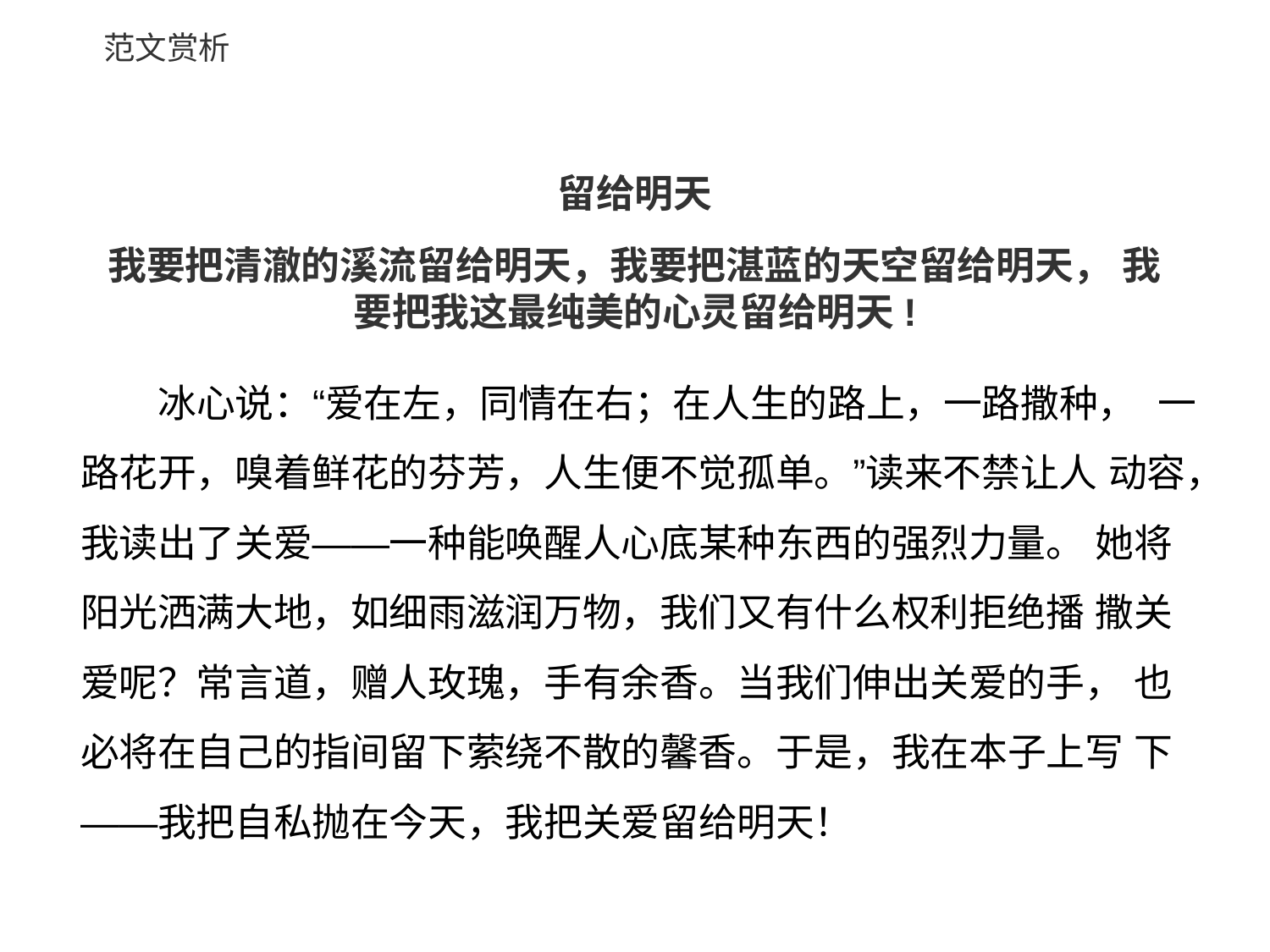

范文赏析
# 留给明天
我要把清澈的溪流留给明天，我要把湛蓝的天空留给明天， 我要把我这最纯美的心灵留给明天!
冰心说：“爱在左，同情在右；在人生的路上，一路撒种，  一路花开，嗅着鲜花的芬芳，人生便不觉孤单。”读来不禁让人 动容，我读出了关爱——一种能唤醒人心底某种东西的强烈力量。 她将阳光洒满大地，如细雨滋润万物，我们又有什么权利拒绝播 撒关爱呢？常言道，赠人玫瑰，手有余香。当我们伸出关爱的手， 也必将在自己的指间留下萦绕不散的馨香。于是，我在本子上写 下——我把自私抛在今天，我把关爱留给明天！